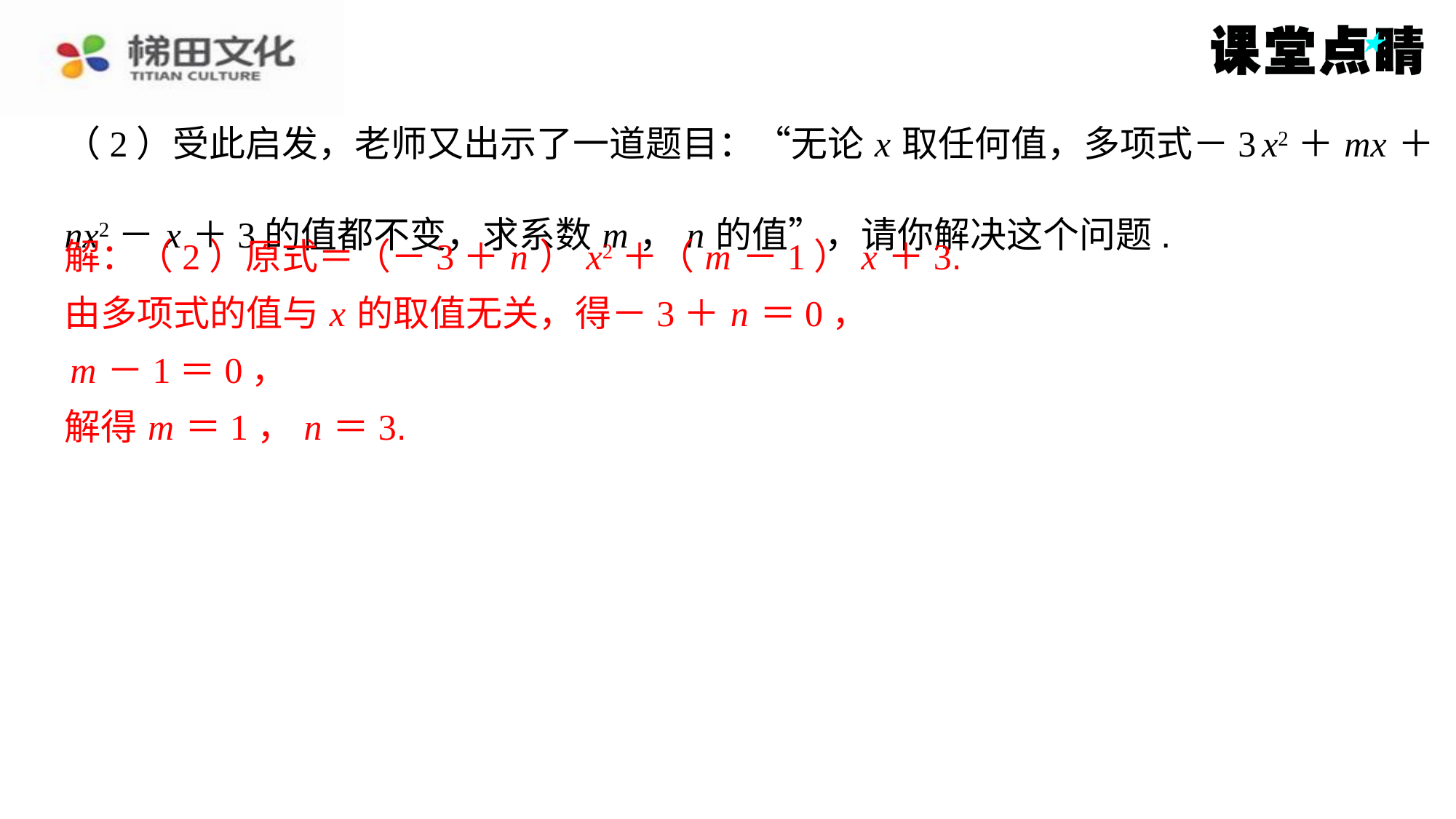

（2）受此启发，老师又出示了一道题目：“无论 x 取任何值，多项式－3 x2＋ mx ＋
nx2－ x ＋3的值都不变，求系数 m ， n 的值”，请你解决这个问题.
解：（2）原式＝（－3＋ n ） x2＋（ m －1） x ＋3.
由多项式的值与 x 的取值无关，得－3＋ n ＝0，
 m －1＝0，
解得 m ＝1， n ＝3.
解：（2）原式＝（－3＋ n ） x2＋（ m －1） x ＋3.
由多项式的值与 x 的取值无关，得－3＋ n ＝0，
m －1＝0，
解得 m ＝1， n ＝3.